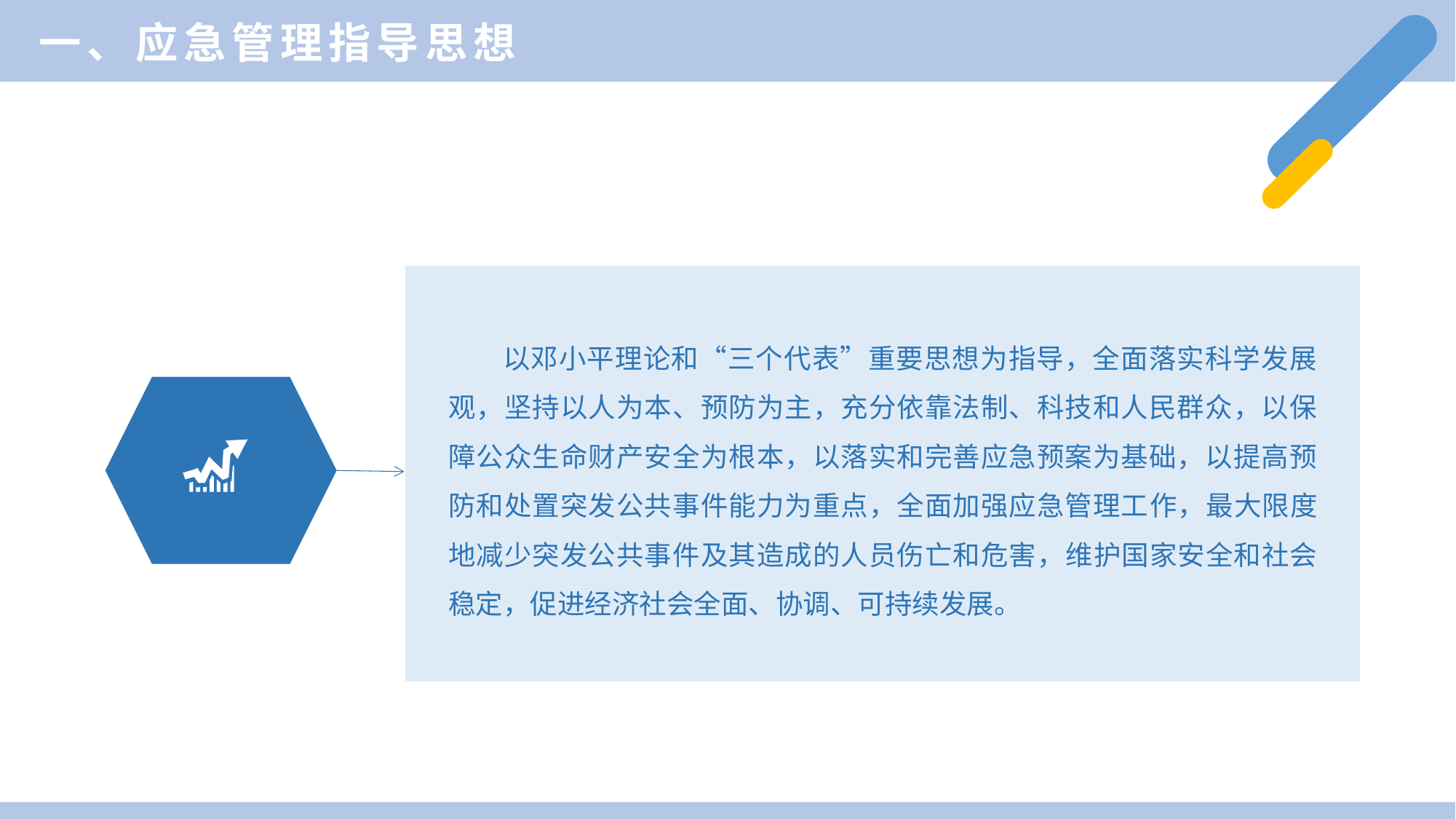

一、应急管理指导思想

以邓小平理论和“三个代表”重要思想为指导，全面落实科学发展观，坚持以人为本、预防为主，充分依靠法制、科技和人民群众，以保障公众生命财产安全为根本，以落实和完善应急预案为基础，以提高预防和处置突发公共事件能力为重点，全面加强应急管理工作，最大限度地减少突发公共事件及其造成的人员伤亡和危害，维护国家安全和社会稳定，促进经济社会全面、协调、可持续发展。